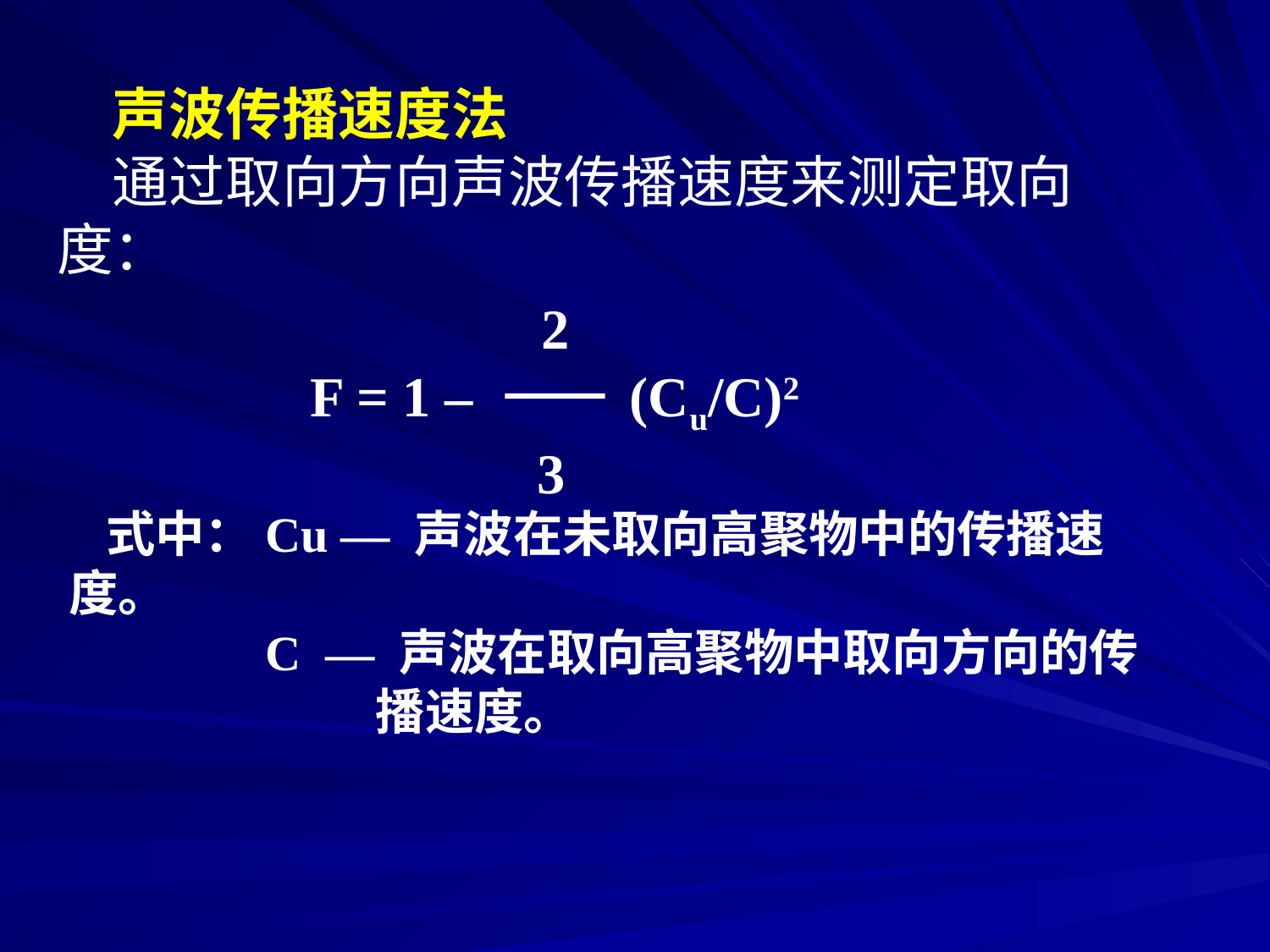

声波传播速度法
通过取向方向声波传播速度来测定取向度：
                          2
F = 1 –           (Cu/C)2
                3

式中：Cu — 声波在未取向高聚物中的传播速度。
             C  — 声波在取向高聚物中取向方向的传
                       播速度。